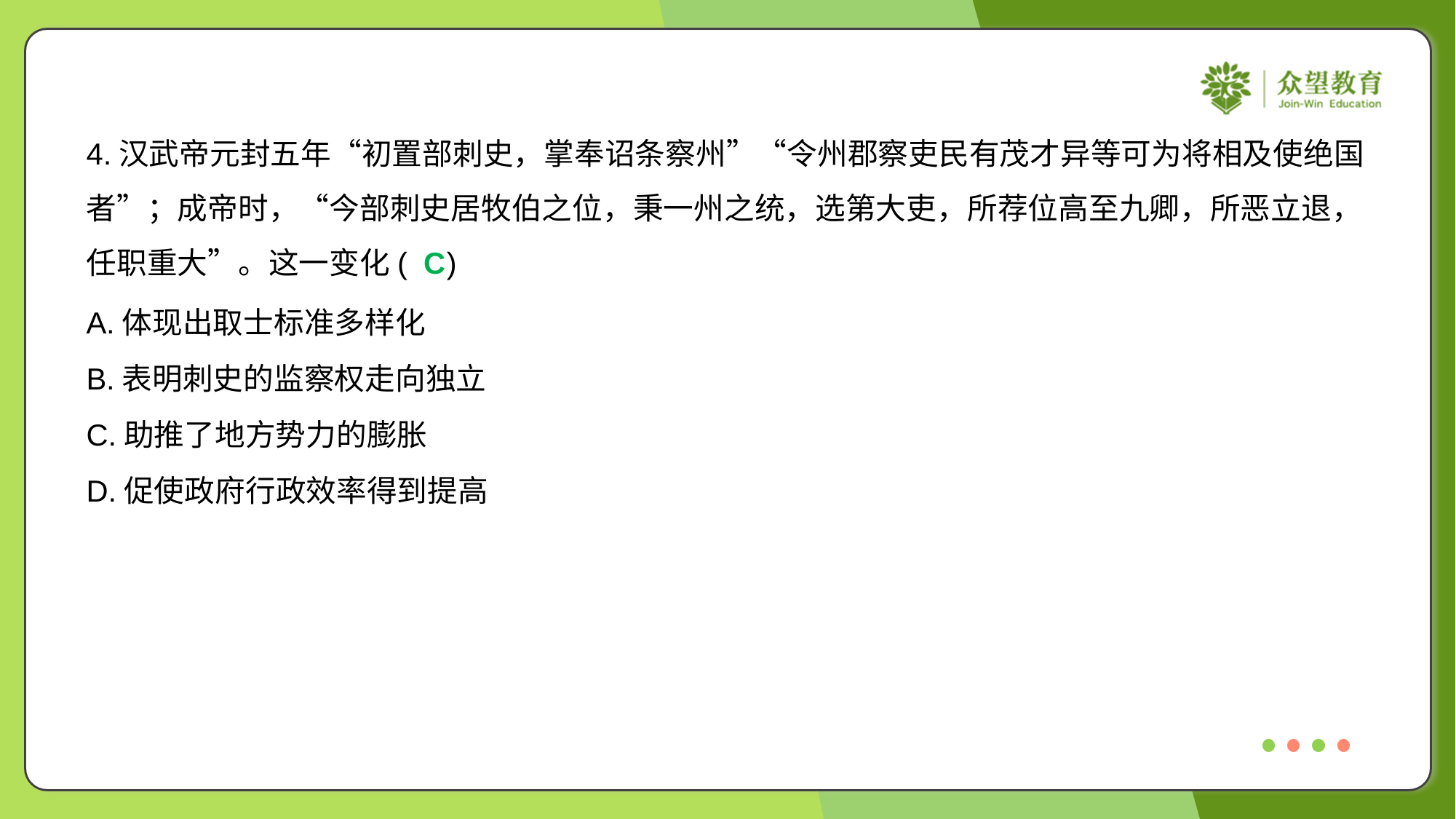

4.汉武帝元封五年“初置部刺史，掌奉诏条察州”“令州郡察吏民有茂才异等可为将相及使绝国
者”；成帝时，“今部刺史居牧伯之位，秉一州之统，选第大吏，所荐位高至九卿，所恶立退，
任职重大”。这一变化(     )
C
A.体现出取士标准多样化
B.表明刺史的监察权走向独立
C.助推了地方势力的膨胀
D.促使政府行政效率得到提高